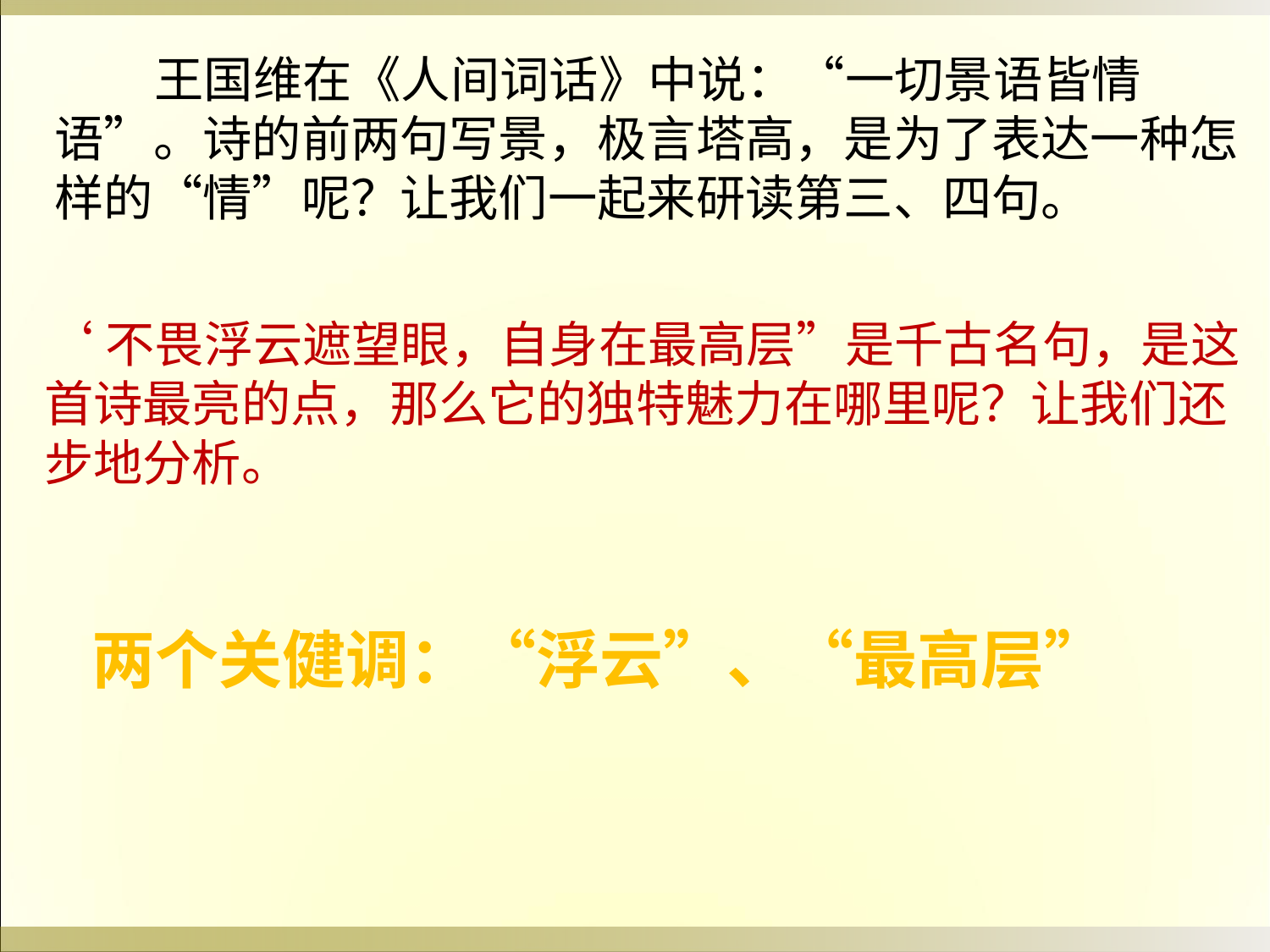

王国维在《人间词话》中说：“一切景语皆情语”。诗的前两句写景，极言塔高，是为了表达一种怎样的“情”呢？让我们一起来研读第三、四句。
‘不畏浮云遮望眼，自身在最高层”是千古名句，是这首诗最亮的点，那么它的独特魅力在哪里呢？让我们还步地分析。
两个关健调：“浮云”、“最高层”